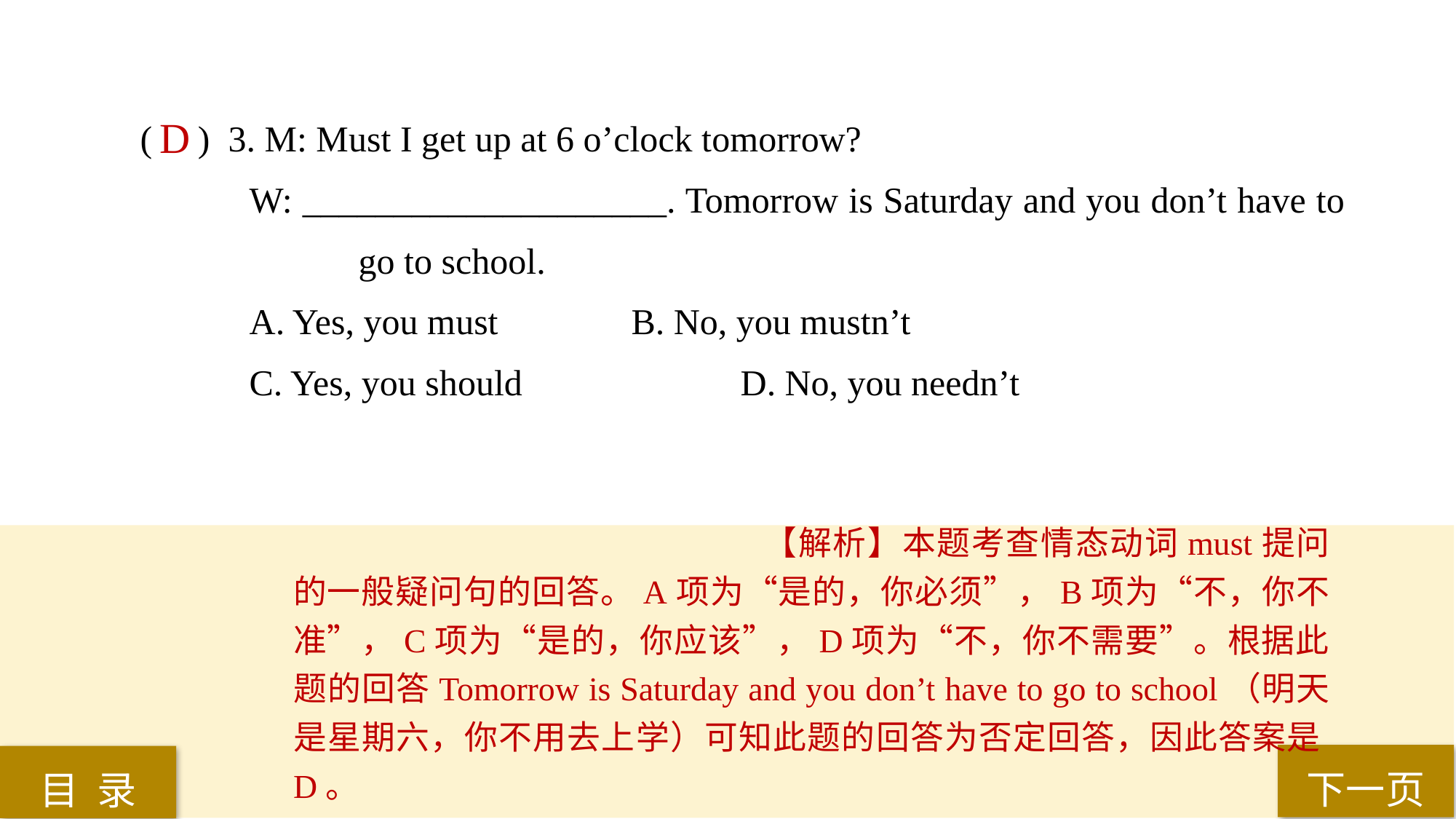

(     )  3. M: Must I get up at 6 o’clock tomorrow?
W: ____________________. Tomorrow is Saturday and you don’t have to 	      go to school.
A. Yes, you must 		B. No, you mustn’t
C. Yes, you should 		D. No, you needn’t
 D
【解析】本题考查情态动词must提问的一般疑问句的回答。A项为“是的，你必须”，B项为“不，你不准”，C项为“是的，你应该”，D项为“不，你不需要”。根据此题的回答Tomorrow is Saturday and you don’t have to go to school（明天是星期六，你不用去上学）可知此题的回答为否定回答，因此答案是D。